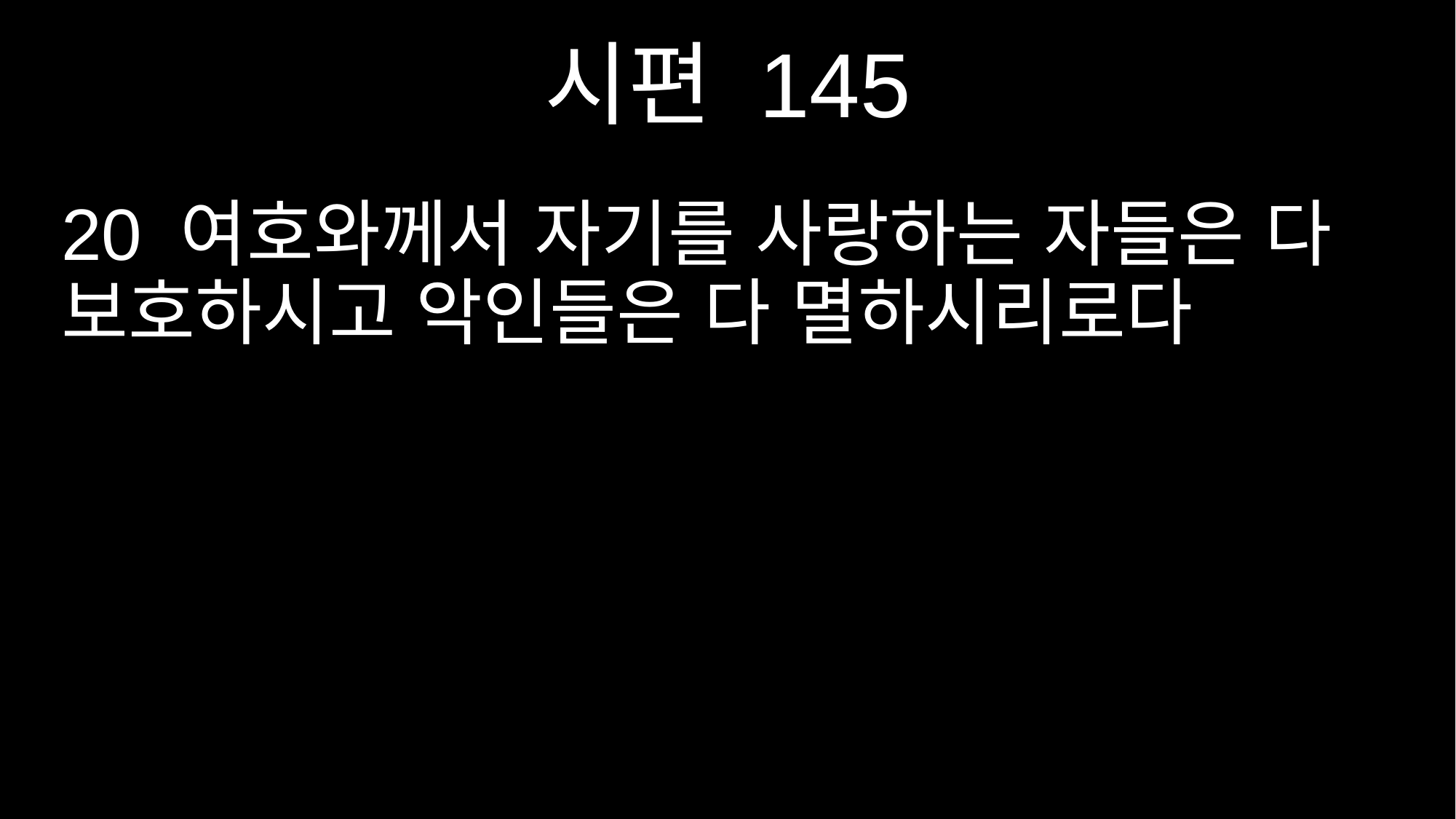

시편 145
20 여호와께서 자기를 사랑하는 자들은 다 보호하시고 악인들은 다 멸하시리로다